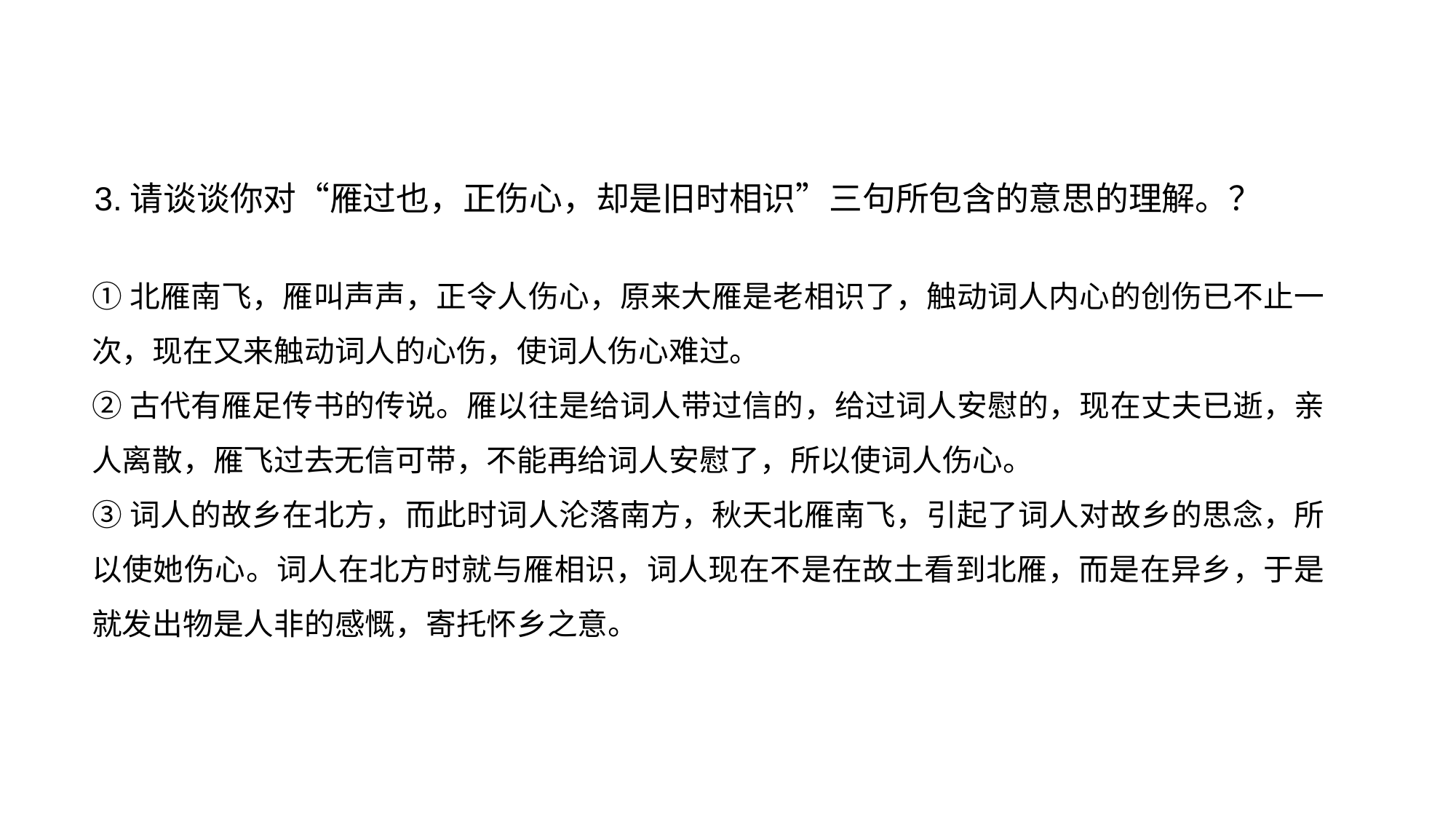

3.请谈谈你对“雁过也，正伤心，却是旧时相识”三句所包含的意思的理解。？
①北雁南飞，雁叫声声，正令人伤心，原来大雁是老相识了，触动词人内心的创伤已不止一次，现在又来触动词人的心伤，使词人伤心难过。
②古代有雁足传书的传说。雁以往是给词人带过信的，给过词人安慰的，现在丈夫已逝，亲人离散，雁飞过去无信可带，不能再给词人安慰了，所以使词人伤心。
③词人的故乡在北方，而此时词人沦落南方，秋天北雁南飞，引起了词人对故乡的思念，所以使她伤心。词人在北方时就与雁相识，词人现在不是在故土看到北雁，而是在异乡，于是就发出物是人非的感慨，寄托怀乡之意。